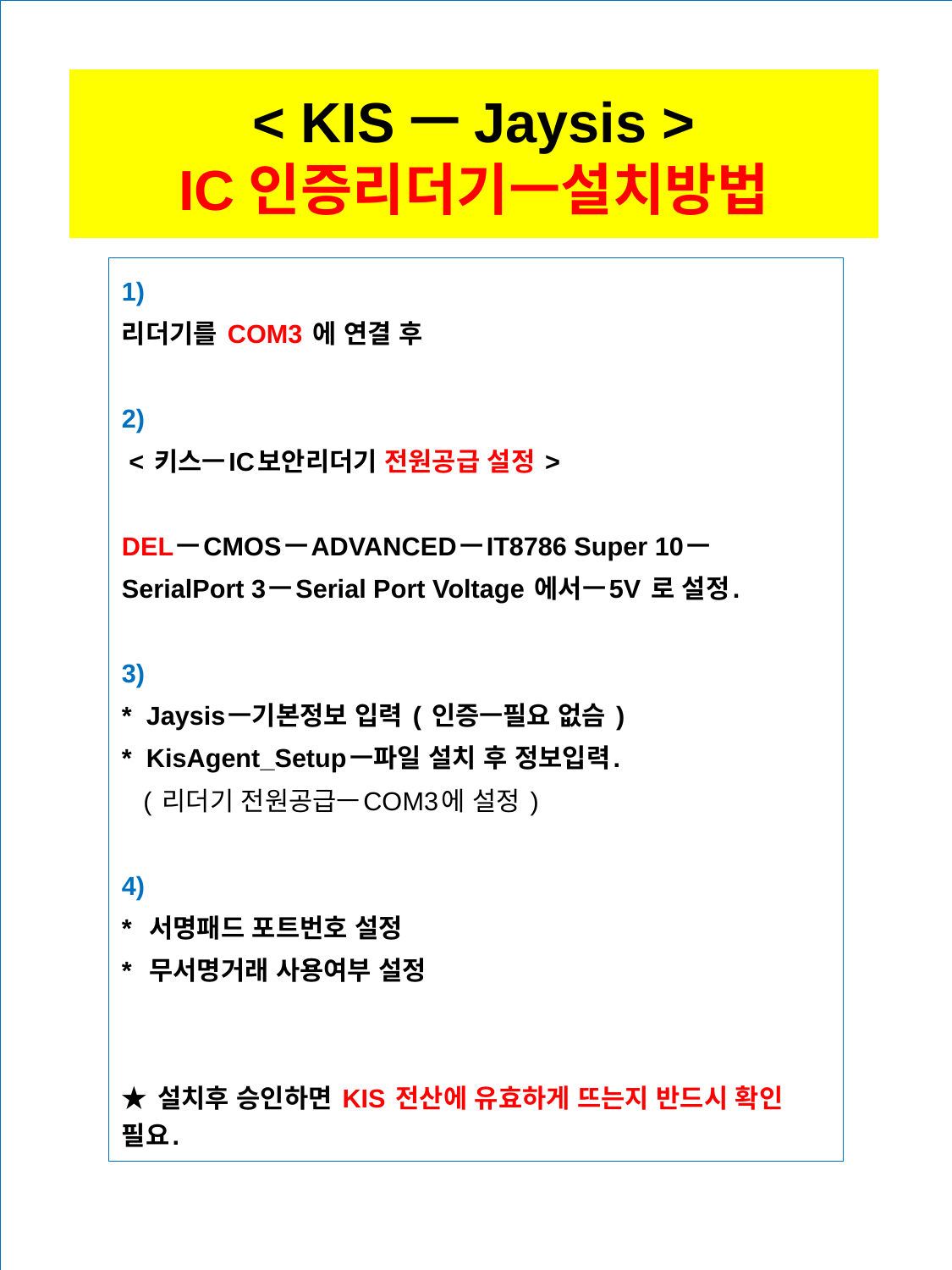

# < KISㅡJaysis > IC인증리더기ㅡ설치방법
1)
리더기를 COM3 에 연결 후

2)
 < 키스ㅡIC보안리더기 전원공급 설정 >

DELㅡCMOSㅡADVANCEDㅡIT8786 Super 10ㅡ
SerialPort 3ㅡSerial Port Voltage 에서ㅡ5V 로 설정.

3)
*  Jaysisㅡ기본정보 입력 ( 인증ㅡ필요 없슴 )
*  KisAgent_Setupㅡ파일 설치 후 정보입력.
   ( 리더기 전원공급ㅡCOM3에 설정 )

4)
*  서명패드 포트번호 설정
*  무서명거래 사용여부 설정

★ 설치후 승인하면 KIS 전산에 유효하게 뜨는지 반드시 확인 필요.